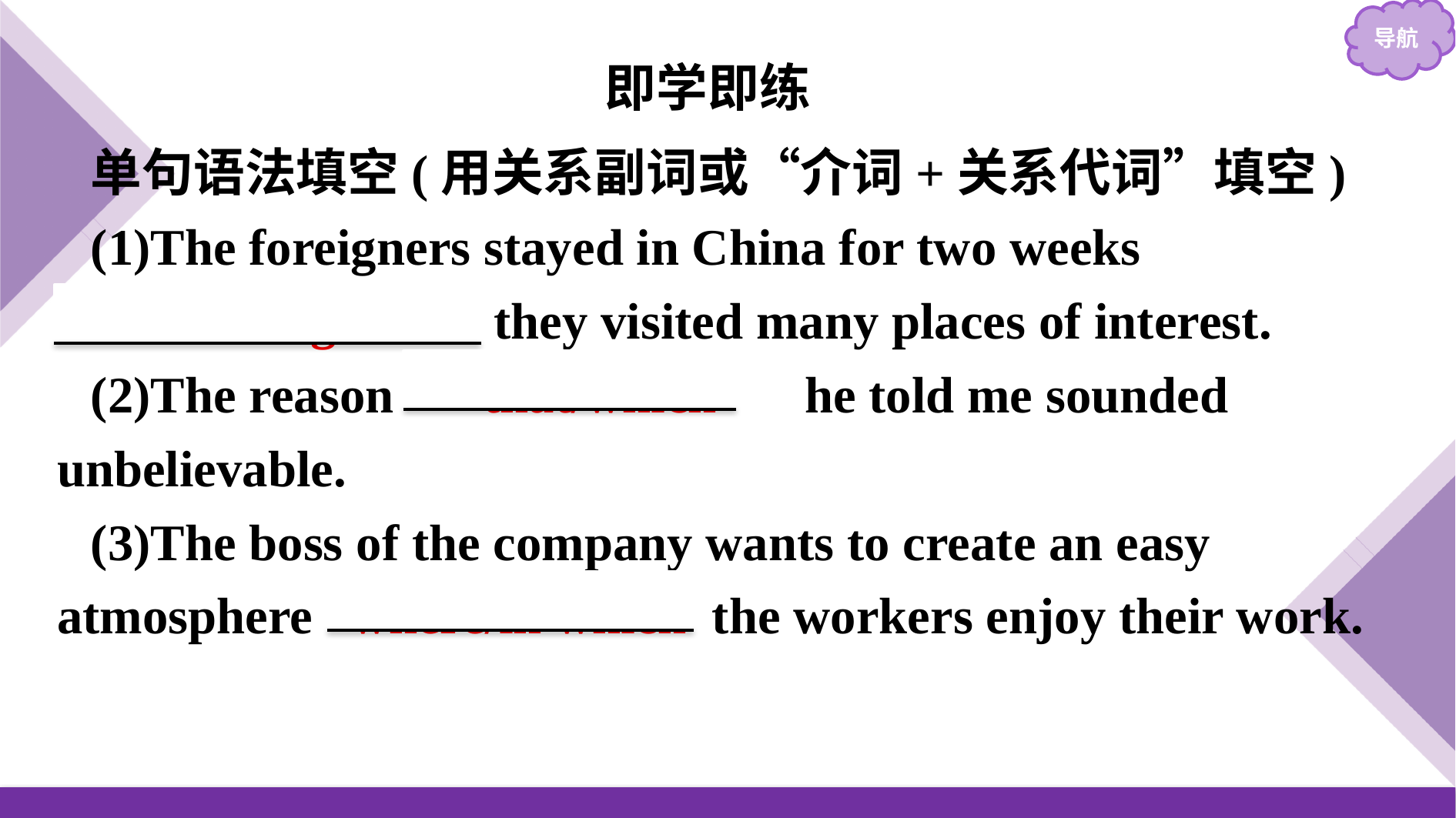

即学即练
单句语法填空(用关系副词或“介词+关系代词”填空)
(1)The foreigners stayed in China for two weeks when/during which they visited many places of interest.
(2)The reason 　that/which　 he told me sounded unbelievable.
(3)The boss of the company wants to create an easy atmosphere   where/in which  the workers enjoy their work.